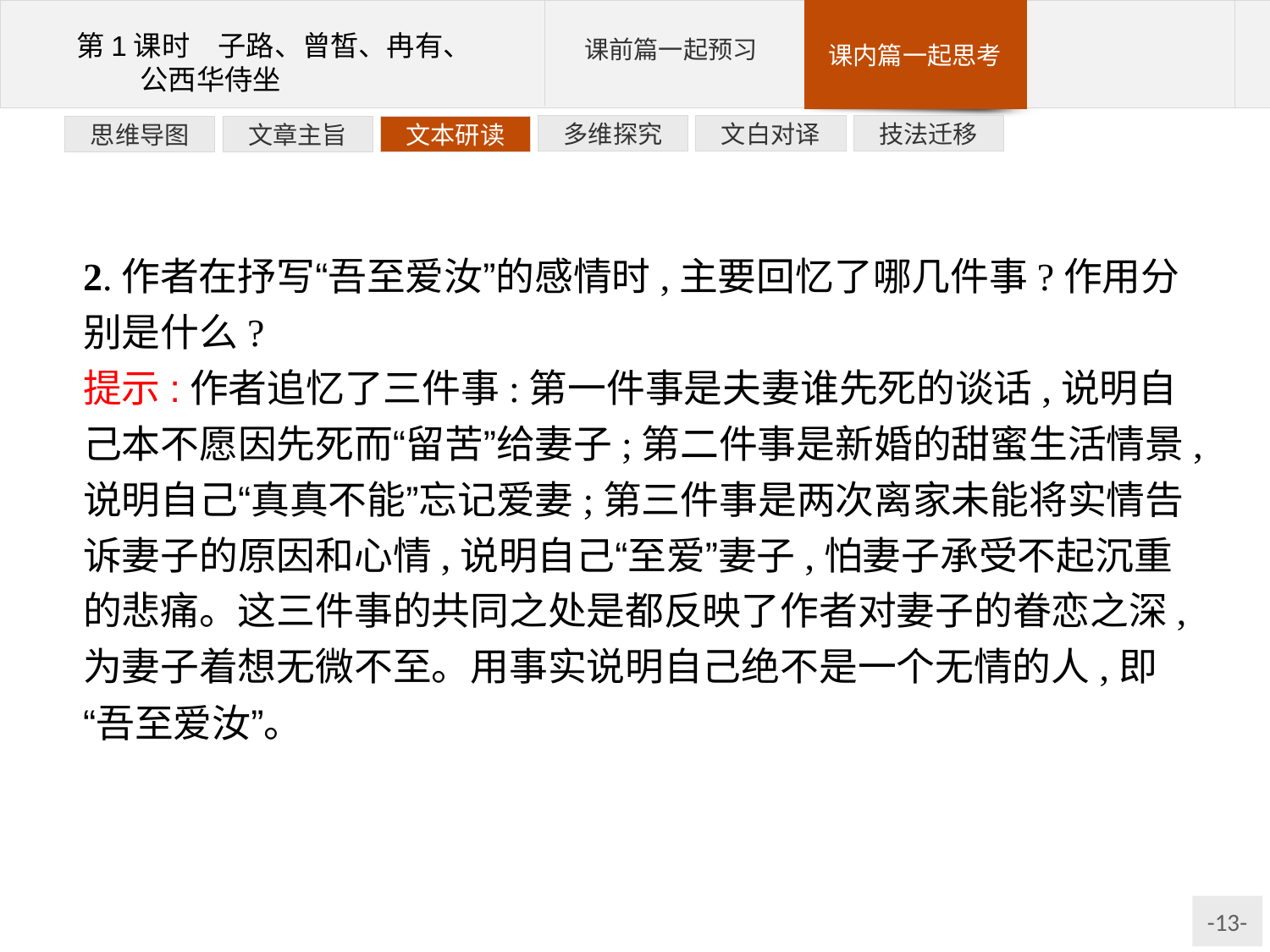

技法迁移
文白对译
多维探究
文本研读
文章主旨
思维导图
2.作者在抒写“吾至爱汝”的感情时,主要回忆了哪几件事?作用分别是什么?
提示:作者追忆了三件事:第一件事是夫妻谁先死的谈话,说明自己本不愿因先死而“留苦”给妻子;第二件事是新婚的甜蜜生活情景,说明自己“真真不能”忘记爱妻;第三件事是两次离家未能将实情告诉妻子的原因和心情,说明自己“至爱”妻子,怕妻子承受不起沉重的悲痛。这三件事的共同之处是都反映了作者对妻子的眷恋之深,为妻子着想无微不至。用事实说明自己绝不是一个无情的人,即“吾至爱汝”。